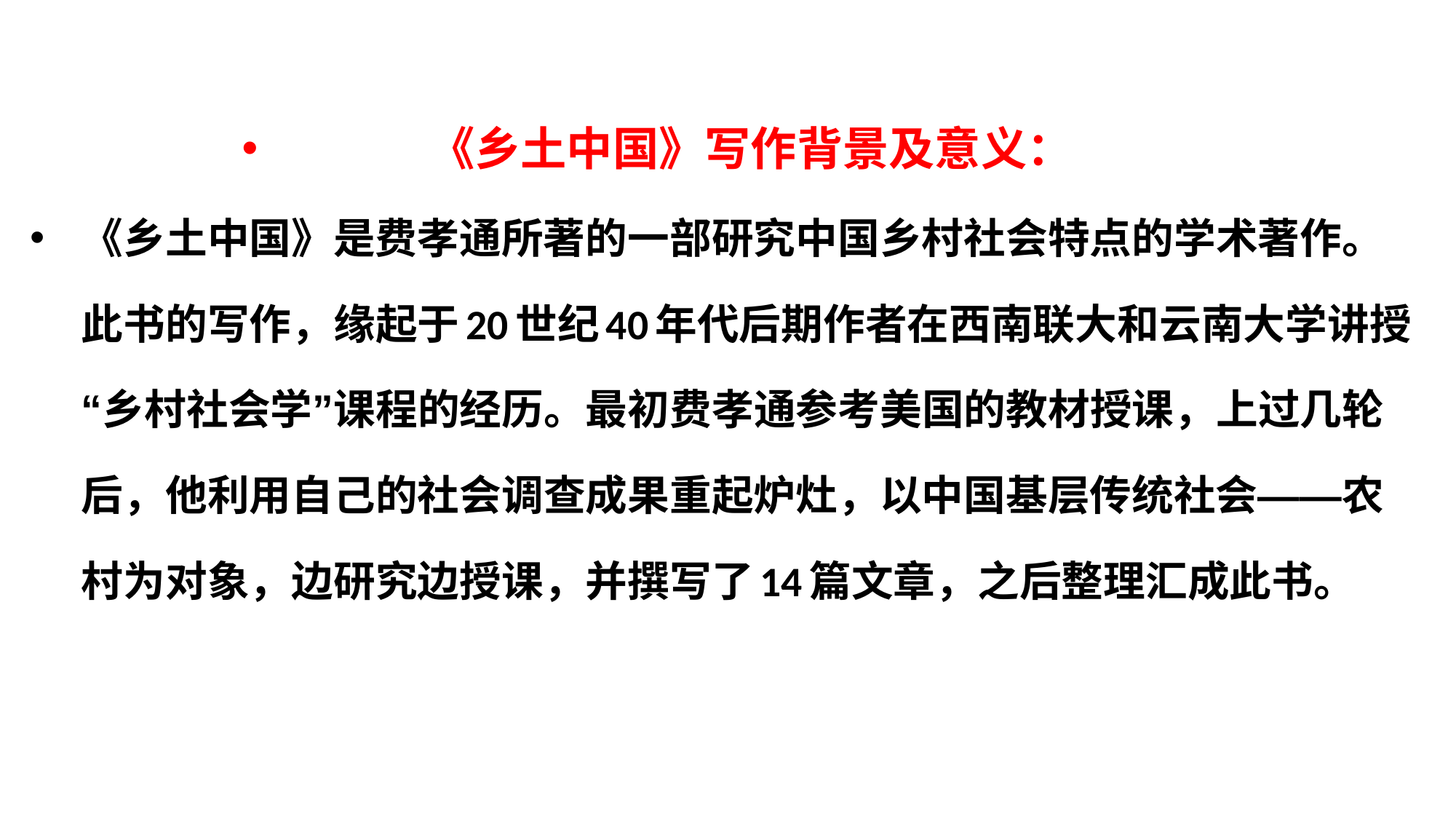

《乡土中国》写作背景及意义：
《乡土中国》是费孝通所著的一部研究中国乡村社会特点的学术著作。此书的写作，缘起于20世纪40年代后期作者在西南联大和云南大学讲授“乡村社会学”课程的经历。最初费孝通参考美国的教材授课，上过几轮后，他利用自己的社会调查成果重起炉灶，以中国基层传统社会——农村为对象，边研究边授课，并撰写了14篇文章，之后整理汇成此书。